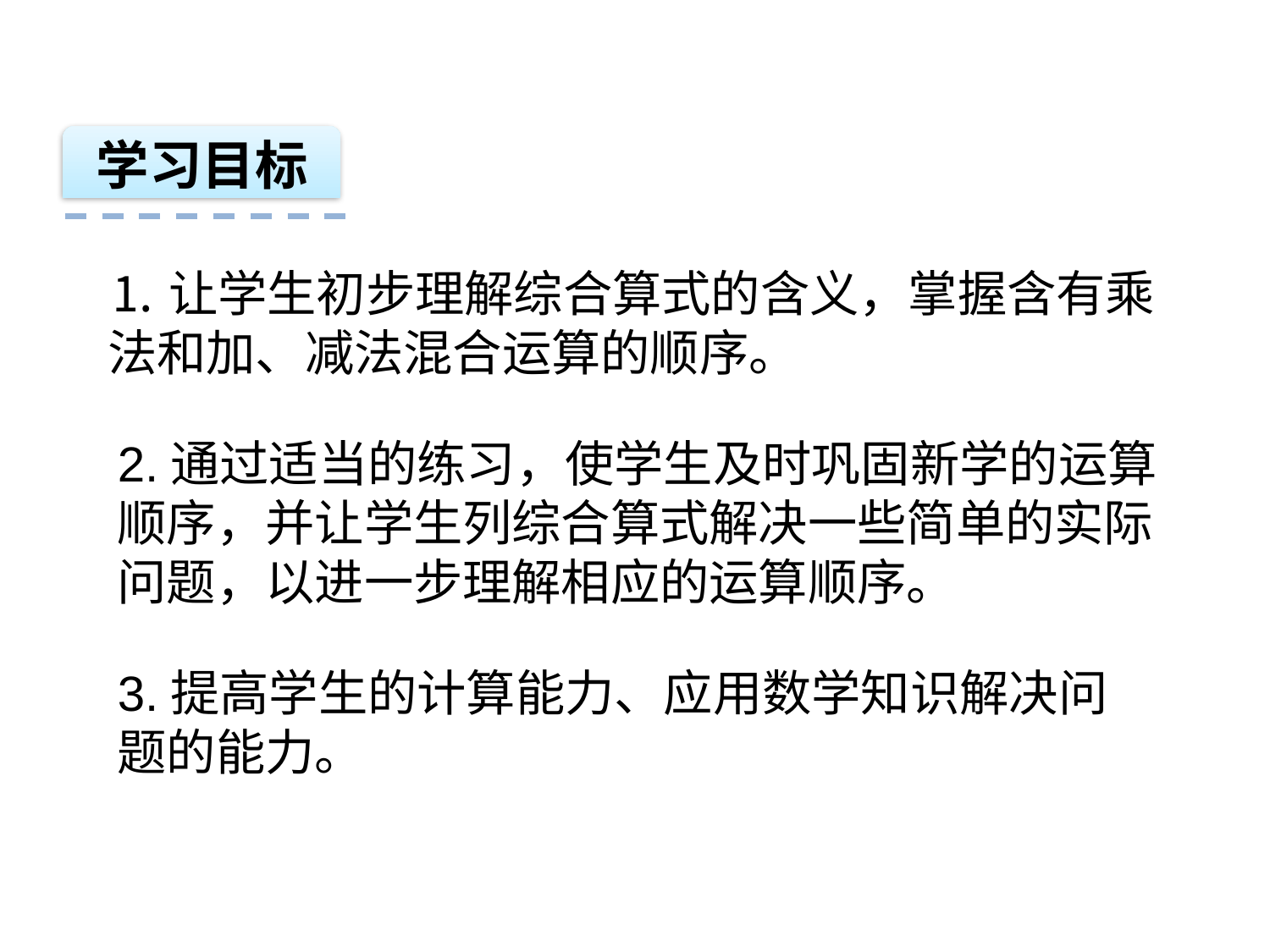

学习目标
⒈让学生初步理解综合算式的含义，掌握含有乘法和加、减法混合运算的顺序。
2.通过适当的练习，使学生及时巩固新学的运算顺序，并让学生列综合算式解决一些简单的实际问题，以进一步理解相应的运算顺序。
3.提高学生的计算能力、应用数学知识解决问题的能力。